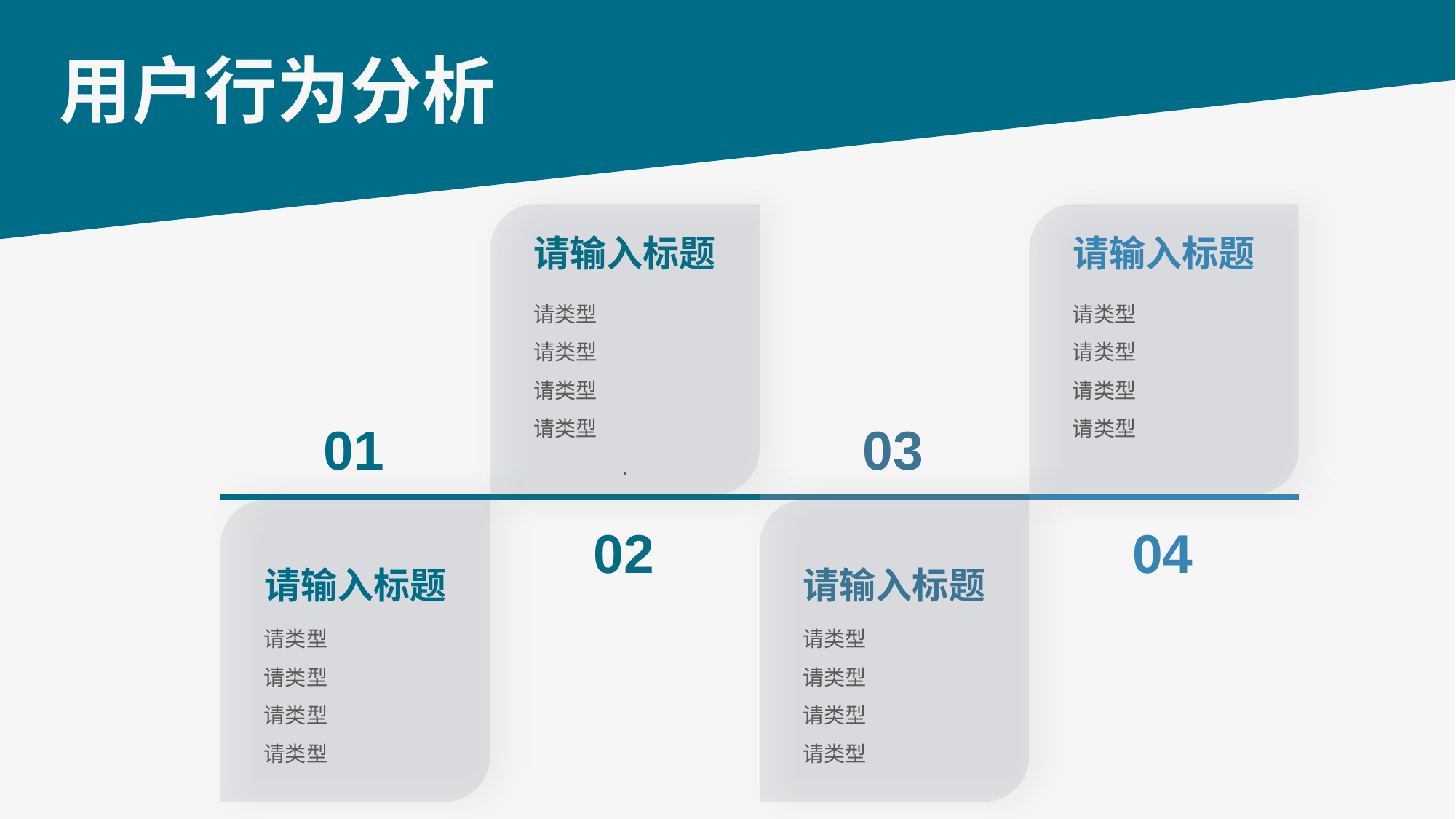

# 用户行为分析

请输入标题
请类型
请类型
请类型
请类型
.

02

请输入标题
请类型
请类型
请类型
请类型

04
01

请输入标题
请类型
请类型
请类型
请类型
03

请输入标题
请类型
请类型
请类型
请类型